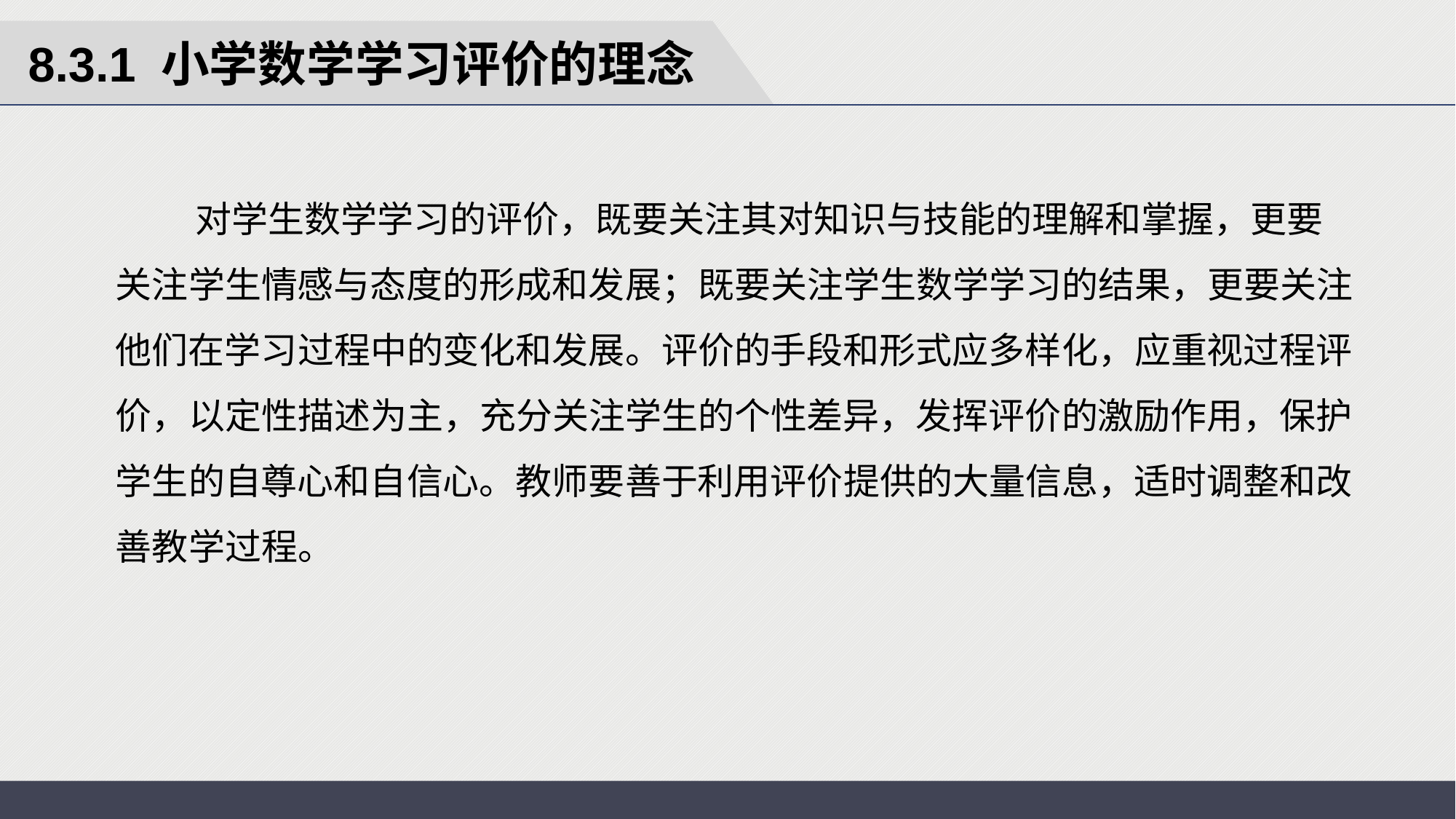

8.3.1 小学数学学习评价的理念
  对学生数学学习的评价，既要关注其对知识与技能的理解和掌握，更要关注学生情感与态度的形成和发展；既要关注学生数学学习的结果，更要关注他们在学习过程中的变化和发展。评价的手段和形式应多样化，应重视过程评价，以定性描述为主，充分关注学生的个性差异，发挥评价的激励作用，保护学生的自尊心和自信心。教师要善于利用评价提供的大量信息，适时调整和改善教学过程。